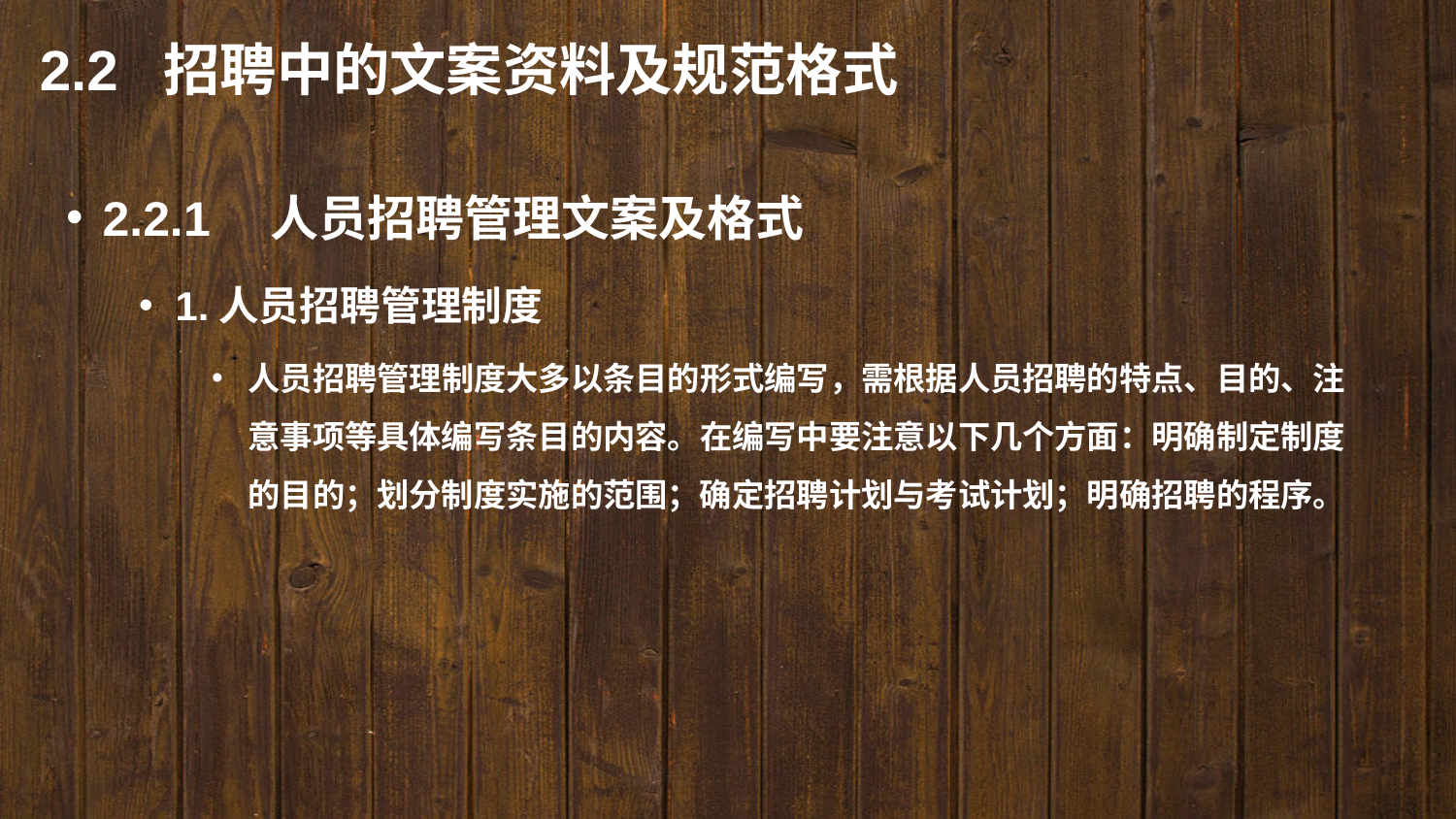

2.2  招聘中的文案资料及规范格式
2.2.1　人员招聘管理文案及格式
1.人员招聘管理制度
人员招聘管理制度大多以条目的形式编写，需根据人员招聘的特点、目的、注意事项等具体编写条目的内容。在编写中要注意以下几个方面：明确制定制度的目的；划分制度实施的范围；确定招聘计划与考试计划；明确招聘的程序。